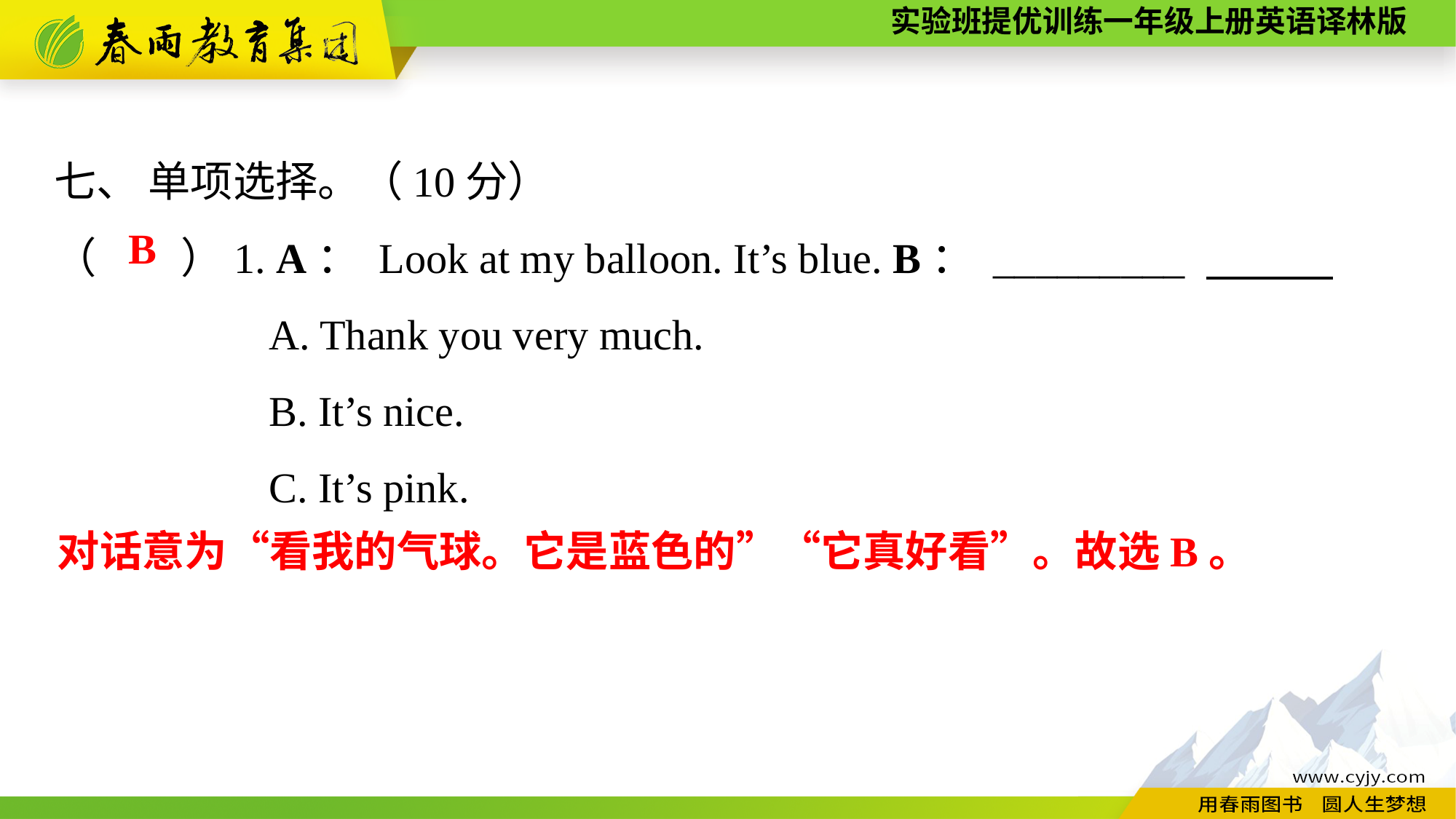

七、 单项选择。（10分）
（　　）1. A： Look at my balloon. It’s blue. B： _________
A. Thank you very much.
B. It’s nice.
C. It’s pink.
B
对话意为“看我的气球。它是蓝色的”“它真好看”。故选B。